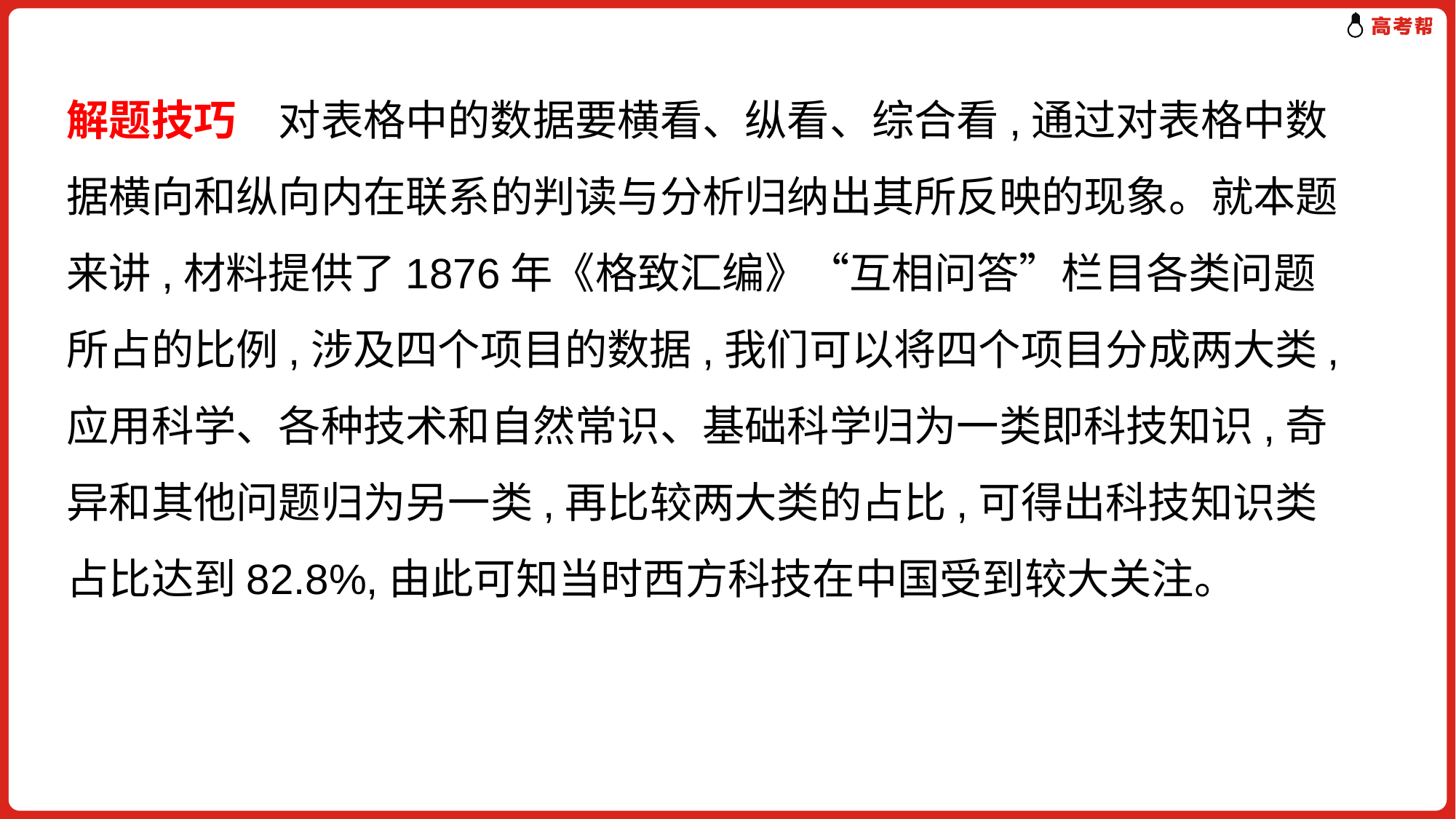

解题技巧　对表格中的数据要横看、纵看、综合看,通过对表格中数据横向和纵向内在联系的判读与分析归纳出其所反映的现象。就本题来讲,材料提供了1876年《格致汇编》“互相问答”栏目各类问题所占的比例,涉及四个项目的数据,我们可以将四个项目分成两大类,应用科学、各种技术和自然常识、基础科学归为一类即科技知识,奇异和其他问题归为另一类,再比较两大类的占比,可得出科技知识类占比达到82.8%,由此可知当时西方科技在中国受到较大关注。